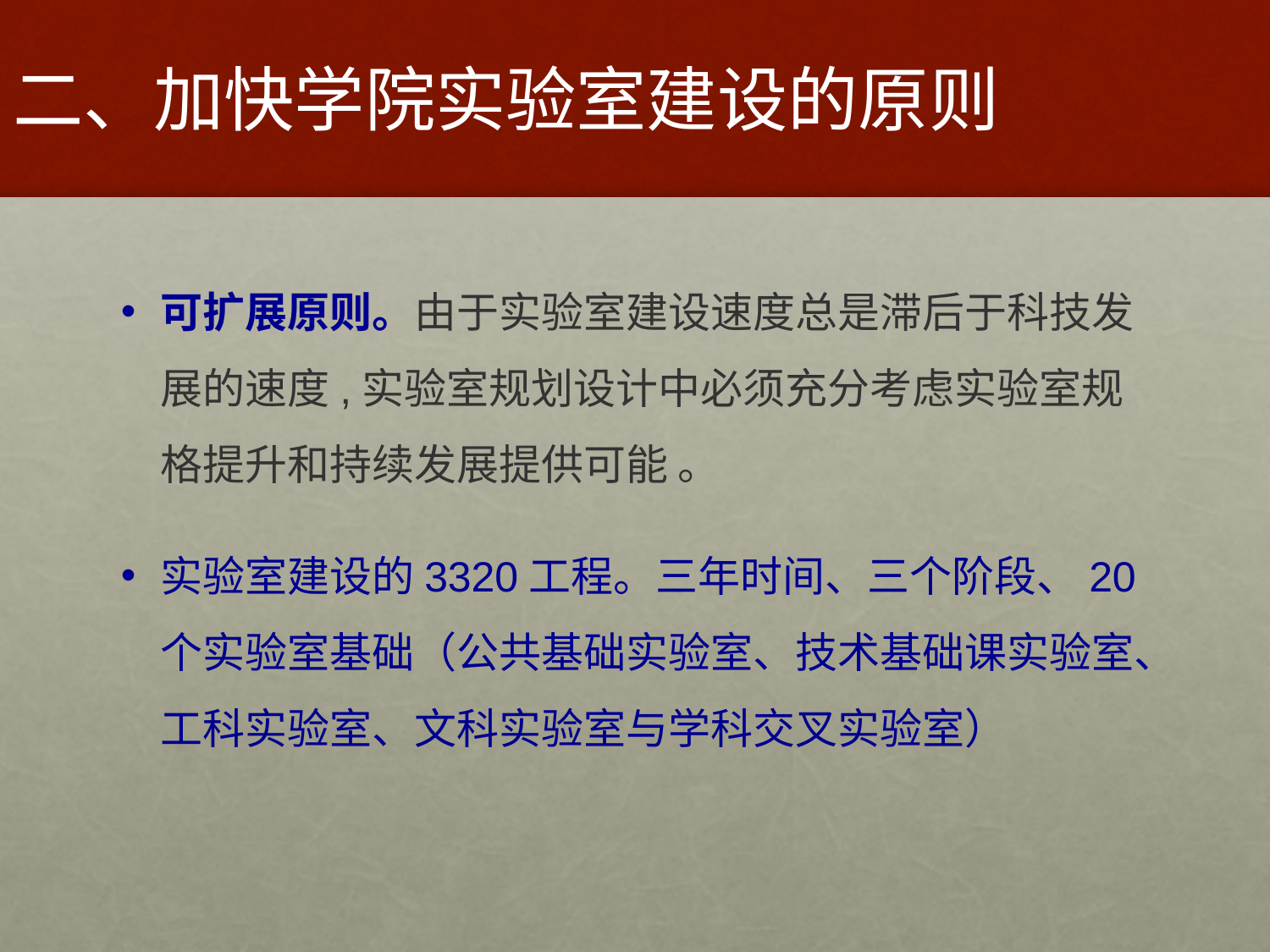

# 二、加快学院实验室建设的原则
可扩展原则。由于实验室建设速度总是滞后于科技发展的速度,实验室规划设计中必须充分考虑实验室规格提升和持续发展提供可能 。
实验室建设的3320工程。三年时间、三个阶段、20个实验室基础（公共基础实验室、技术基础课实验室、工科实验室、文科实验室与学科交叉实验室）